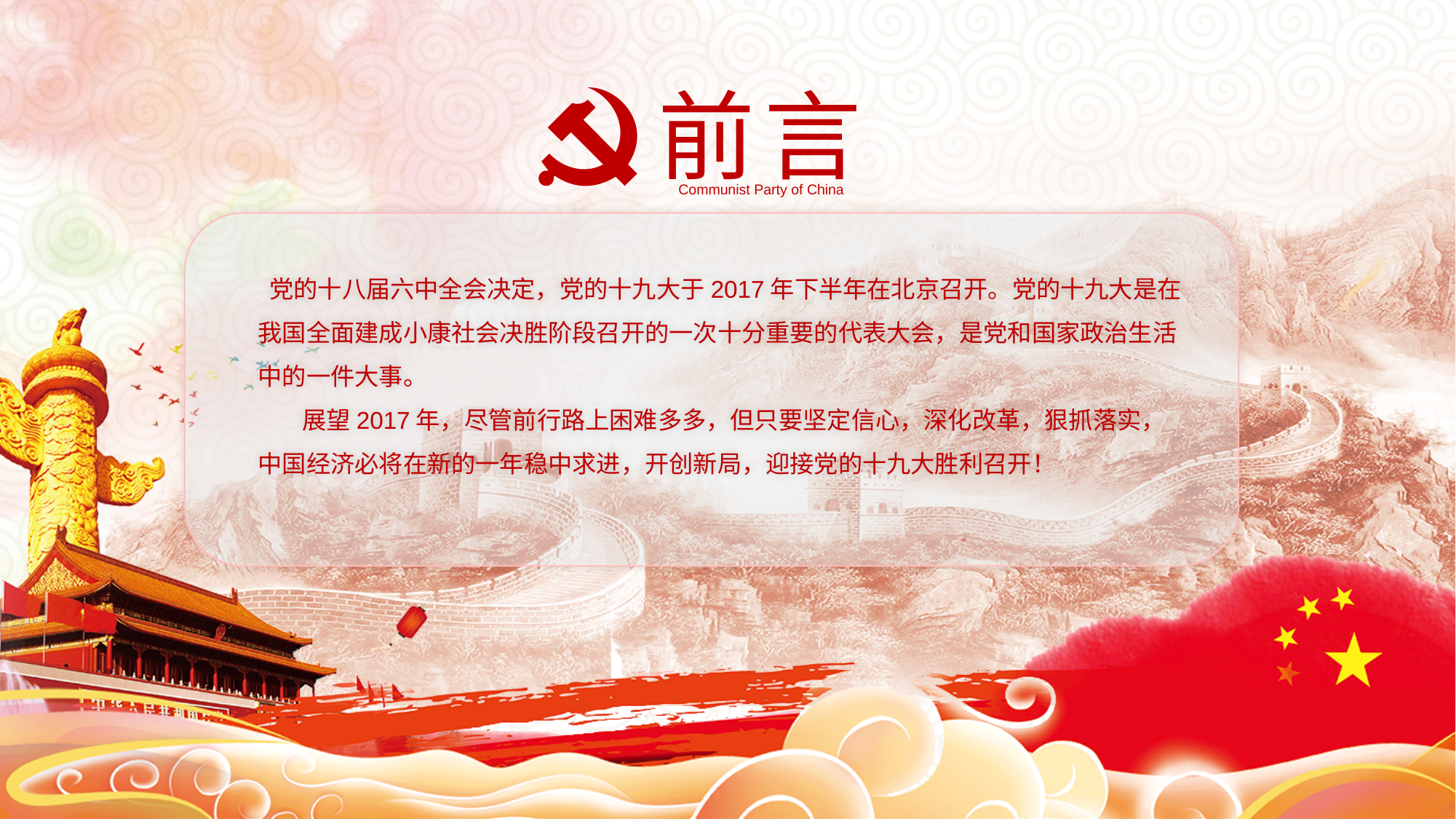

前 言

Communist Party of China

 党的十八届六中全会决定，党的十九大于2017年下半年在北京召开。党的十九大是在我国全面建成小康社会决胜阶段召开的一次十分重要的代表大会，是党和国家政治生活中的一件大事。
       展望2017年，尽管前行路上困难多多，但只要坚定信心，深化改革，狠抓落实，中国经济必将在新的一年稳中求进，开创新局，迎接党的十九大胜利召开！
延迟符可删除